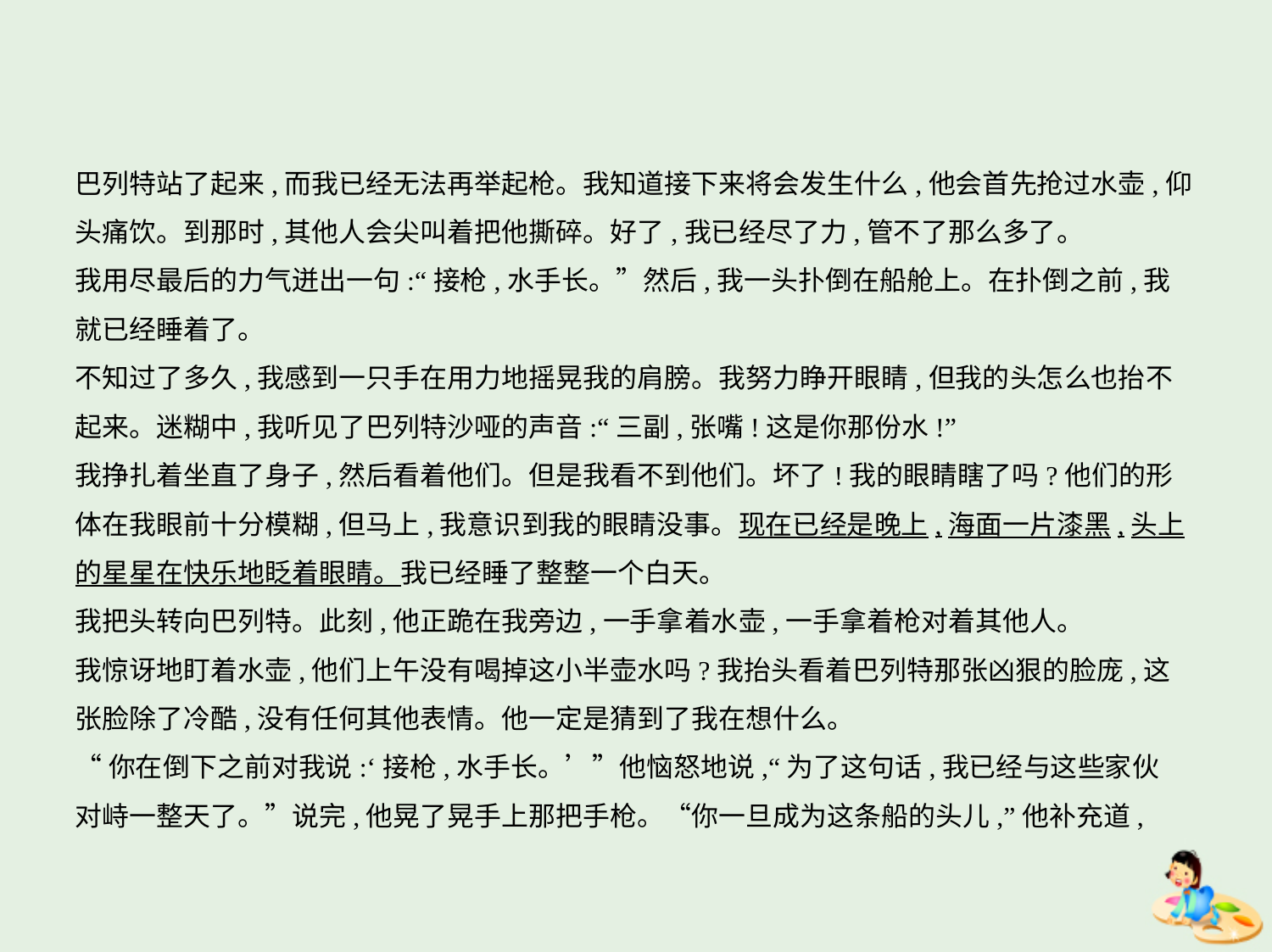

巴列特站了起来,而我已经无法再举起枪。我知道接下来将会发生什么,他会首先抢过水壶,仰
头痛饮。到那时,其他人会尖叫着把他撕碎。好了,我已经尽了力,管不了那么多了。
我用尽最后的力气迸出一句:“接枪,水手长。”然后,我一头扑倒在船舱上。在扑倒之前,我
就已经睡着了。
不知过了多久,我感到一只手在用力地摇晃我的肩膀。我努力睁开眼睛,但我的头怎么也抬不
起来。迷糊中,我听见了巴列特沙哑的声音:“三副,张嘴!这是你那份水!”
我挣扎着坐直了身子,然后看着他们。但是我看不到他们。坏了!我的眼睛瞎了吗?他们的形
体在我眼前十分模糊,但马上,我意识到我的眼睛没事。现在已经是晚上,海面一片漆黑,头上
的星星在快乐地眨着眼睛。我已经睡了整整一个白天。
我把头转向巴列特。此刻,他正跪在我旁边,一手拿着水壶,一手拿着枪对着其他人。
我惊讶地盯着水壶,他们上午没有喝掉这小半壶水吗?我抬头看着巴列特那张凶狠的脸庞,这
张脸除了冷酷,没有任何其他表情。他一定是猜到了我在想什么。
“你在倒下之前对我说:‘接枪,水手长。’”他恼怒地说,“为了这句话,我已经与这些家伙
对峙一整天了。”说完,他晃了晃手上那把手枪。“你一旦成为这条船的头儿,”他补充道,